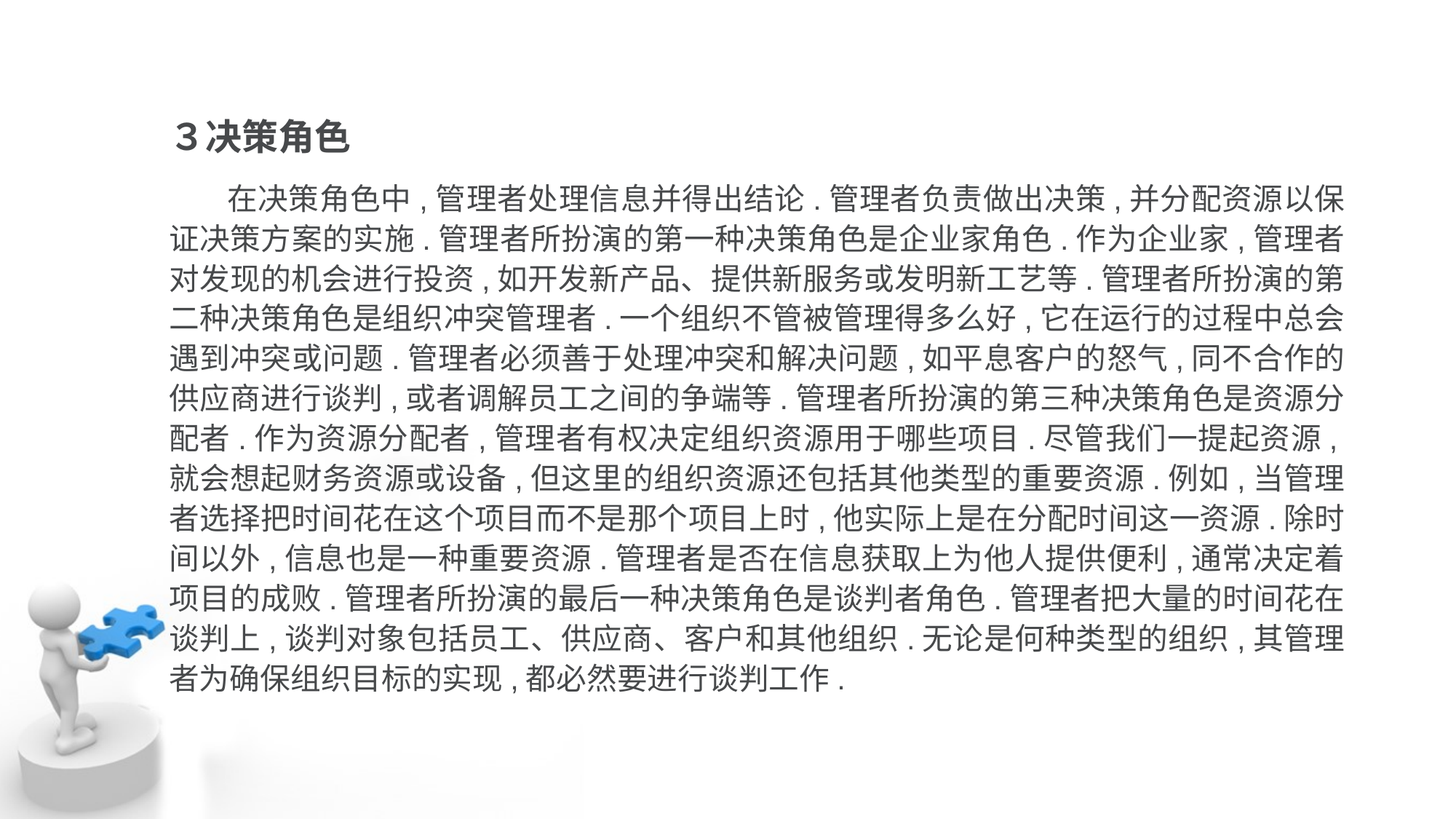

３决策角色
       在决策角色中,管理者处理信息并得出结论.管理者负责做出决策,并分配资源以保证决策方案的实施.管理者所扮演的第一种决策角色是企业家角色.作为企业家,管理者对发现的机会进行投资,如开发新产品、提供新服务或发明新工艺等.管理者所扮演的第二种决策角色是组织冲突管理者.一个组织不管被管理得多么好,它在运行的过程中总会遇到冲突或问题.管理者必须善于处理冲突和解决问题,如平息客户的怒气,同不合作的供应商进行谈判,或者调解员工之间的争端等.管理者所扮演的第三种决策角色是资源分配者.作为资源分配者,管理者有权决定组织资源用于哪些项目.尽管我们一提起资源,就会想起财务资源或设备,但这里的组织资源还包括其他类型的重要资源.例如,当管理者选择把时间花在这个项目而不是那个项目上时,他实际上是在分配时间这一资源.除时间以外,信息也是一种重要资源.管理者是否在信息获取上为他人提供便利,通常决定着项目的成败.管理者所扮演的最后一种决策角色是谈判者角色.管理者把大量的时间花在谈判上,谈判对象包括员工、供应商、客户和其他组织.无论是何种类型的组织,其管理者为确保组织目标的实现,都必然要进行谈判工作.